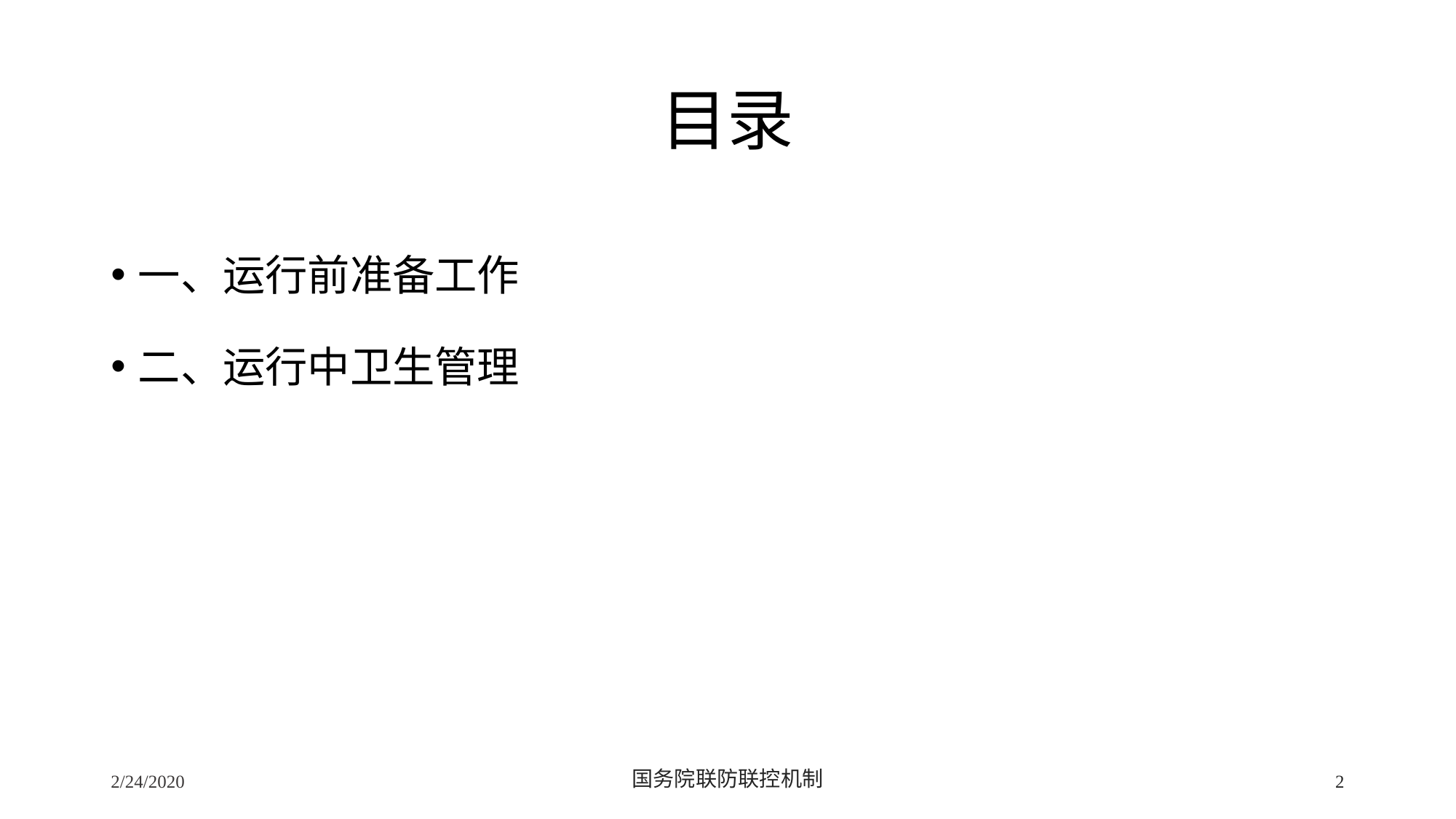

# 目录
一、运行前准备工作
二、运行中卫生管理

2/24/2020
国务院联防联控机制
2